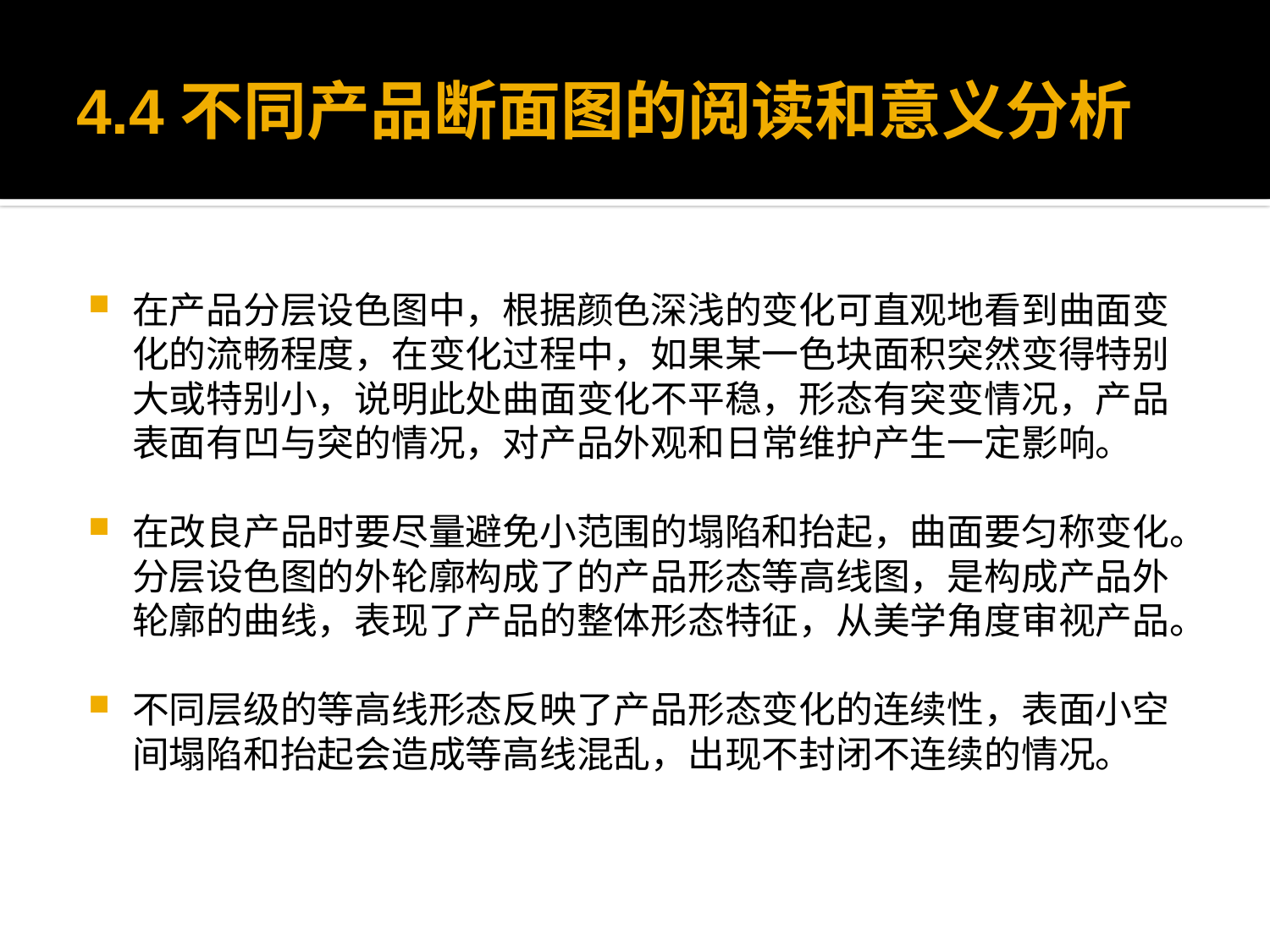

# 4.4不同产品断面图的阅读和意义分析
在产品分层设色图中，根据颜色深浅的变化可直观地看到曲面变化的流畅程度，在变化过程中，如果某一色块面积突然变得特别大或特别小，说明此处曲面变化不平稳，形态有突变情况，产品表面有凹与突的情况，对产品外观和日常维护产生一定影响。

在改良产品时要尽量避免小范围的塌陷和抬起，曲面要匀称变化。分层设色图的外轮廓构成了的产品形态等高线图，是构成产品外轮廓的曲线，表现了产品的整体形态特征，从美学角度审视产品。

不同层级的等高线形态反映了产品形态变化的连续性，表面小空间塌陷和抬起会造成等高线混乱，出现不封闭不连续的情况。